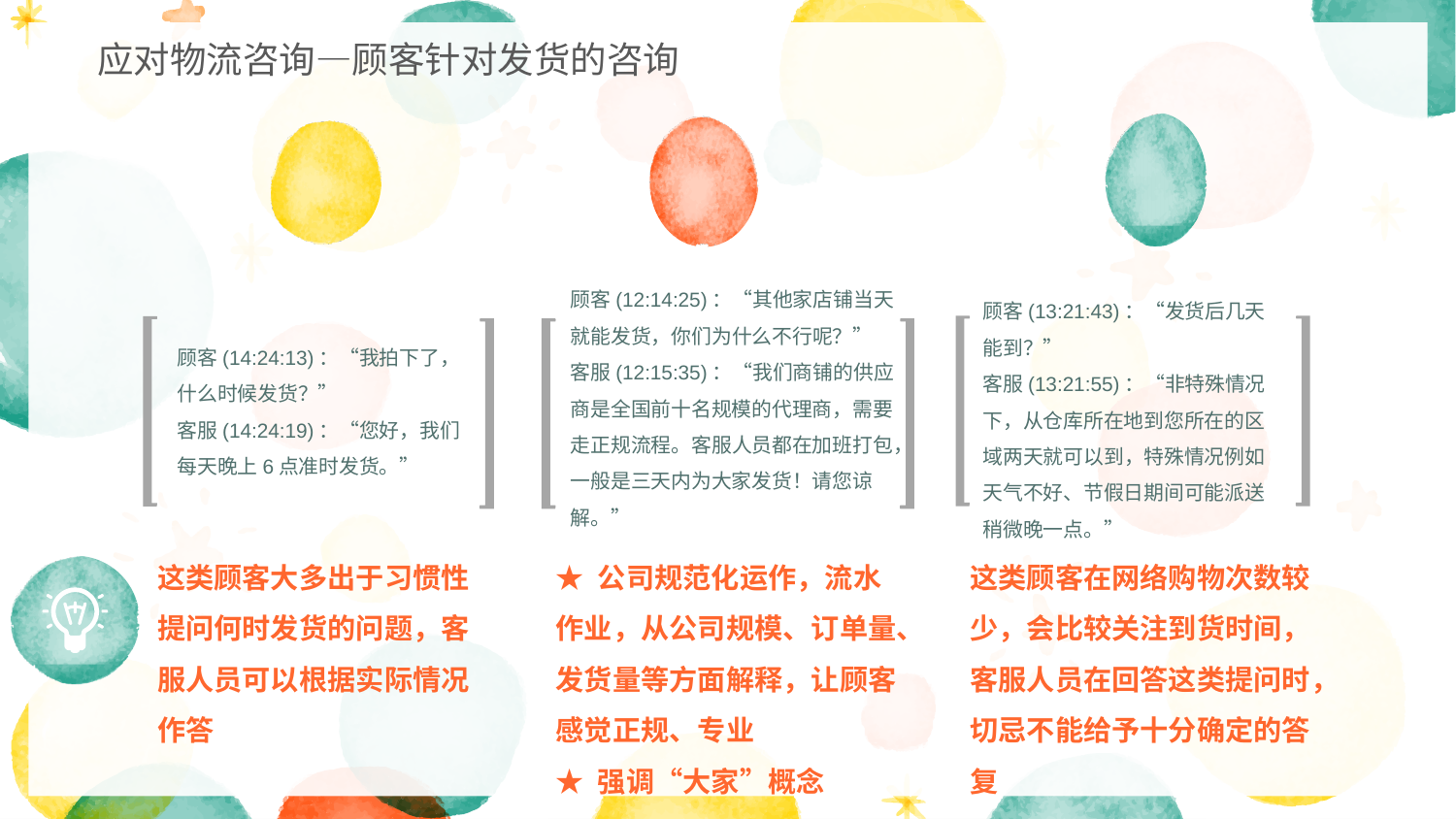

应对物流咨询—顾客针对发货的咨询

顾客(14:24:13)：“我拍下了，什么时候发货？”
客服(14:24:19)：“您好，我们每天晚上6点准时发货。”

顾客(13:21:43)：“发货后几天能到？”
客服(13:21:55)：“非特殊情况下，从仓库所在地到您所在的区域两天就可以到，特殊情况例如天气不好、节假日期间可能派送稍微晚一点。”

顾客(12:14:25)：“其他家店铺当天就能发货，你们为什么不行呢？”
客服(12:15:35)：“我们商铺的供应商是全国前十名规模的代理商，需要走正规流程。客服人员都在加班打包，一般是三天内为大家发货！请您谅解。”

这类顾客大多出于习惯性提问何时发货的问题，客服人员可以根据实际情况作答
★ 公司规范化运作，流水作业，从公司规模、订单量、发货量等方面解释，让顾客感觉正规、专业
★ 强调“大家”概念
这类顾客在网络购物次数较少，会比较关注到货时间，客服人员在回答这类提问时，切忌不能给予十分确定的答复